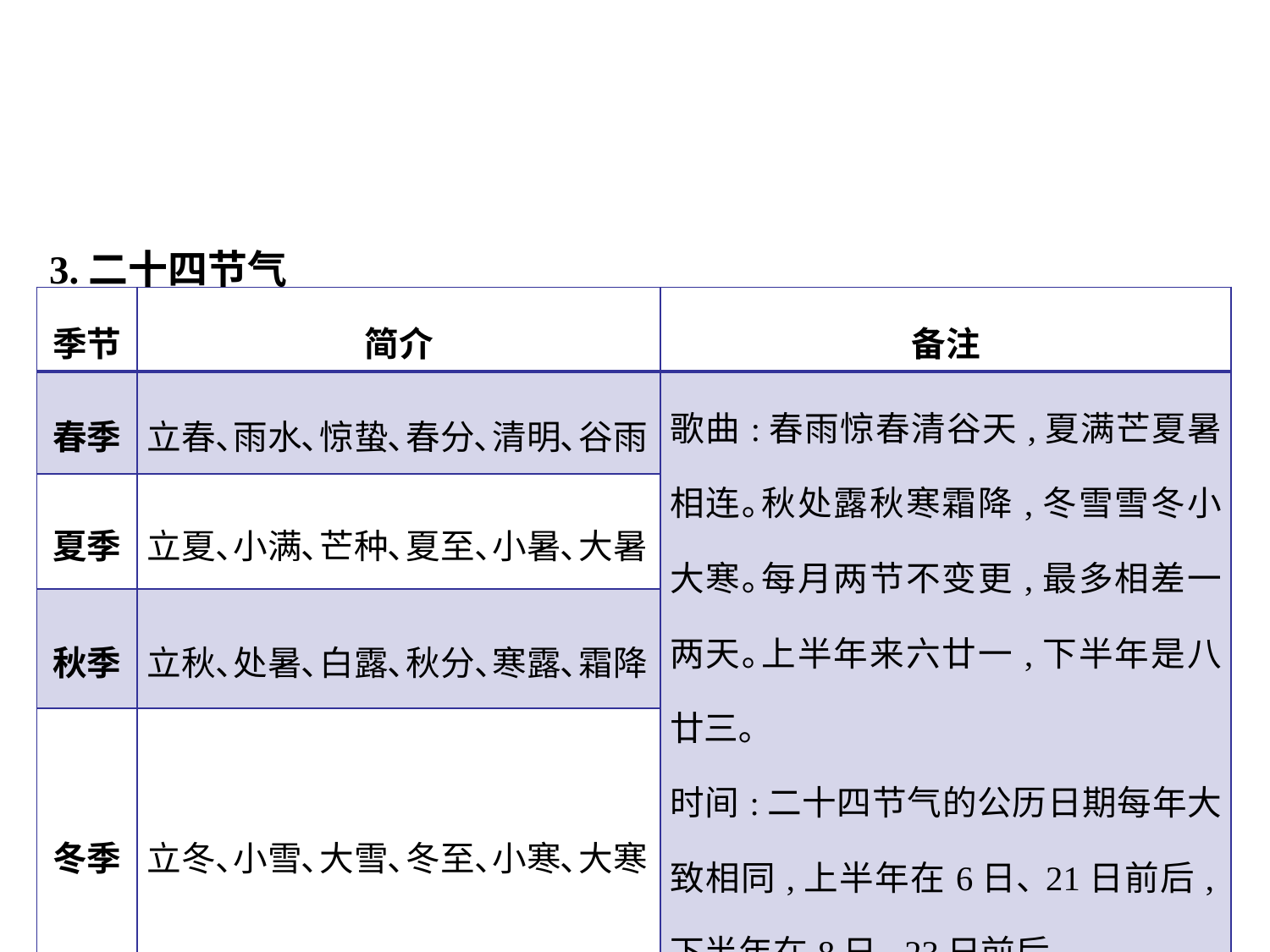

3.二十四节气
| 季节 | 简介 | 备注 |
| --- | --- | --- |
| 春季 | 立春､雨水､惊蛰､春分､清明､谷雨 | 歌曲:春雨惊春清谷天,夏满芒夏暑相连｡秋处露秋寒霜降,冬雪雪冬小大寒｡每月两节不变更,最多相差一两天｡上半年来六廿一,下半年是八廿三｡ 时间:二十四节气的公历日期每年大致相同,上半年在6日､21日前后,下半年在8日､23日前后｡ |
| 夏季 | 立夏､小满､芒种､夏至､小暑､大暑 |  |
| 秋季 | 立秋､处暑､白露､秋分､寒露､霜降 |  |
| 冬季 | 立冬､小雪､大雪､冬至､小寒､大寒 |  |